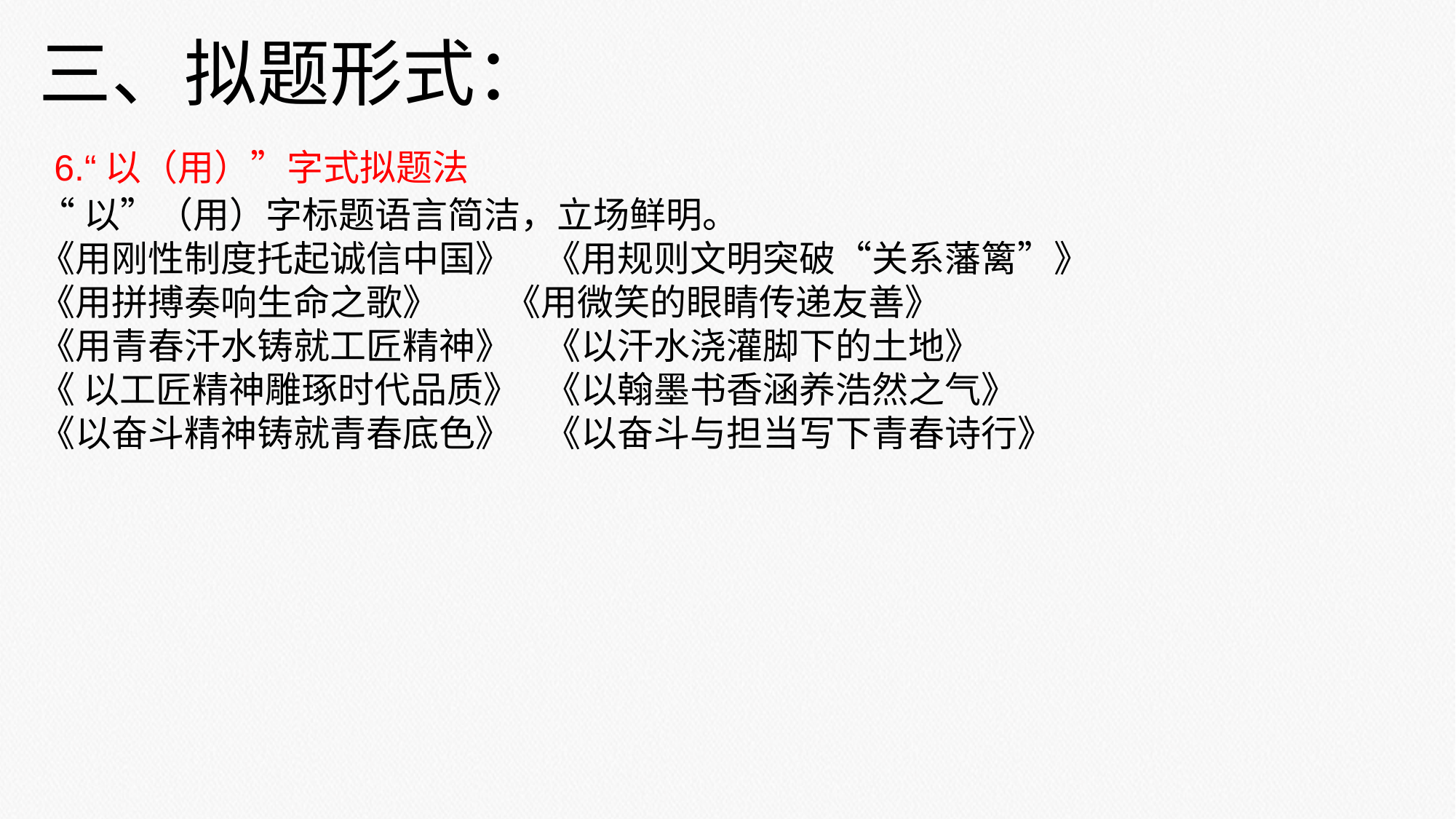

三、拟题形式：
 6.“以（用）”字式拟题法
“以”（用）字标题语言简洁，立场鲜明。
《用刚性制度托起诚信中国》    《用规则文明突破“关系藩篱”》
《用拼搏奏响生命之歌》        《用微笑的眼睛传递友善》
《用青春汗水铸就工匠精神》    《以汗水浇灌脚下的土地》
《 以工匠精神雕琢时代品质》   《以翰墨书香涵养浩然之气》
《以奋斗精神铸就青春底色》    《以奋斗与担当写下青春诗行》